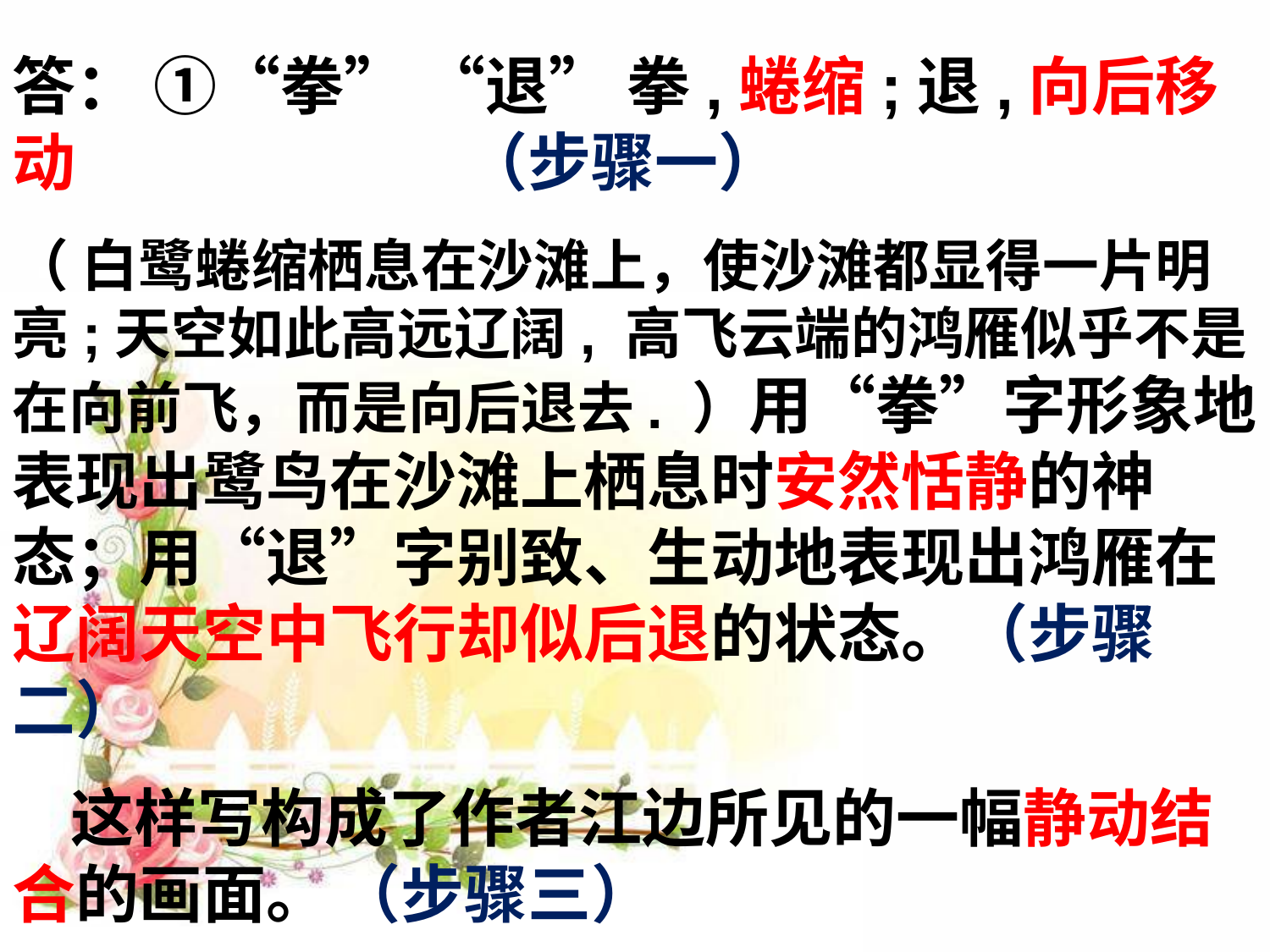

答： ①“拳” “退” 拳,蜷缩;退,向后移动                           （步骤一）
（ 白鹭蜷缩栖息在沙滩上，使沙滩都显得一片明亮;天空如此高远辽阔, 高飞云端的鸿雁似乎不是在向前飞，而是向后退去. ）用“拳”字形象地表现出鹭鸟在沙滩上栖息时安然恬静的神态；用“退”字别致、生动地表现出鸿雁在辽阔天空中飞行却似后退的状态。（步骤二）
   这样写构成了作者江边所见的一幅静动结合的画面。 （步骤三）